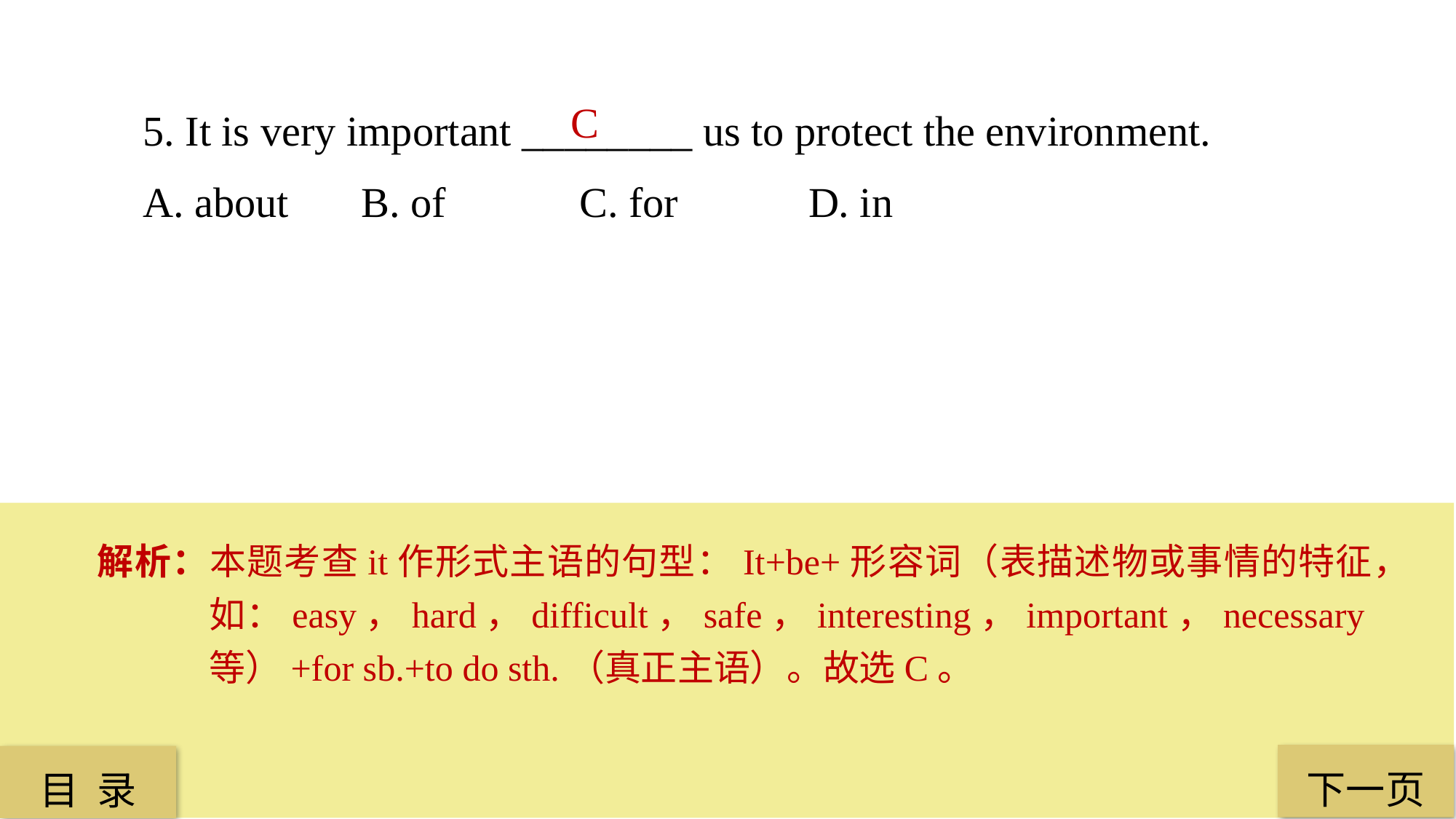

5. It is very important ________ us to protect the environment.
A. about 	B. of 		C. for		 D. in
C
解析：本题考查it作形式主语的句型：It+be+形容词（表描述物或事情的特征，如：easy，hard，diff﻿icult，safe，interesting，important，necessary等）+for sb.+to do sth.（真正主语）。故选C。